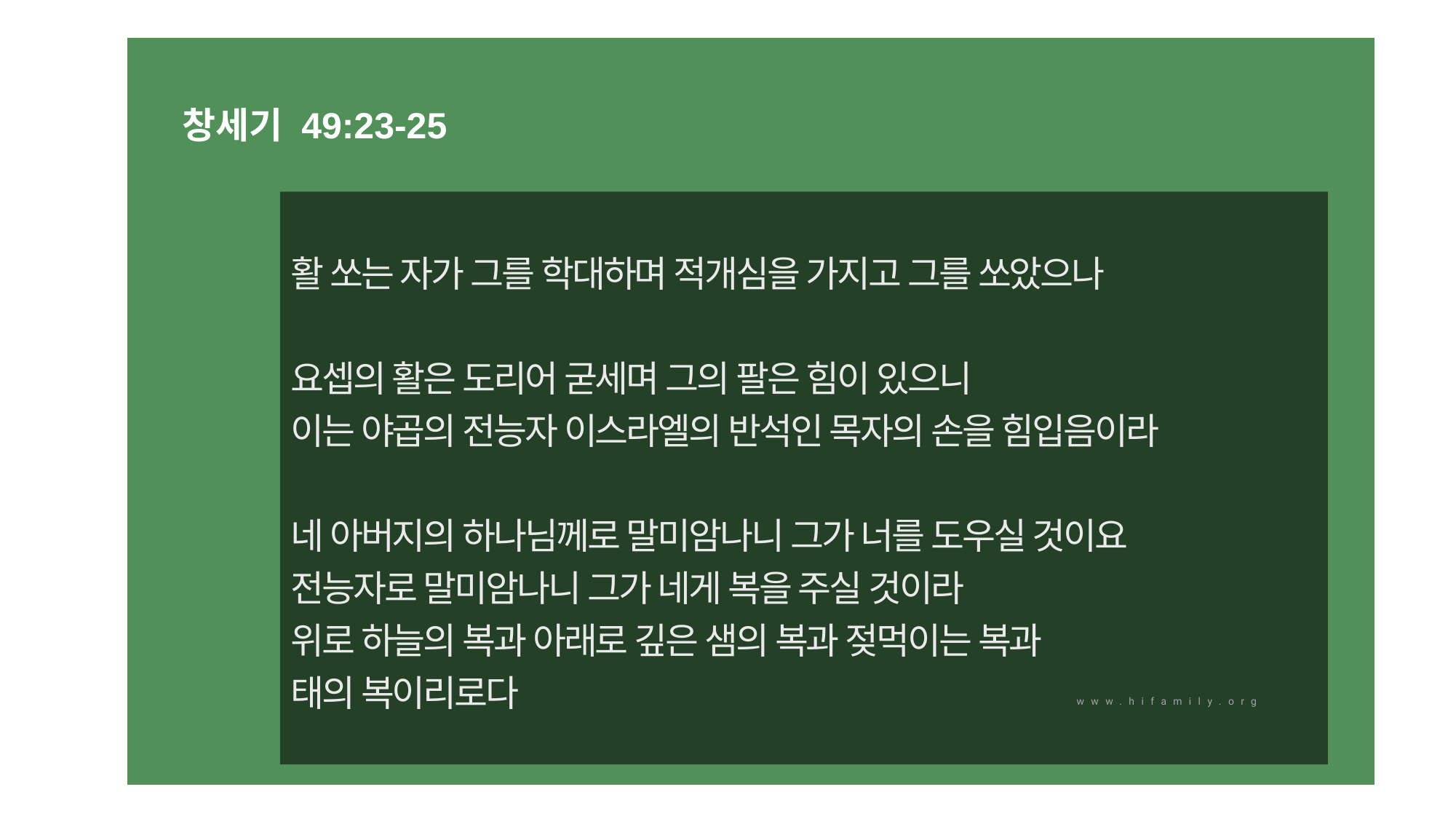

창세기 49:23-25
활 쏘는 자가 그를 학대하며 적개심을 가지고 그를 쏘았으나

요셉의 활은 도리어 굳세며 그의 팔은 힘이 있으니
이는 야곱의 전능자 이스라엘의 반석인 목자의 손을 힘입음이라

네 아버지의 하나님께로 말미암나니 그가 너를 도우실 것이요
전능자로 말미암나니 그가 네게 복을 주실 것이라
위로 하늘의 복과 아래로 깊은 샘의 복과 젖먹이는 복과
태의 복이리로다
www.hifamily.org